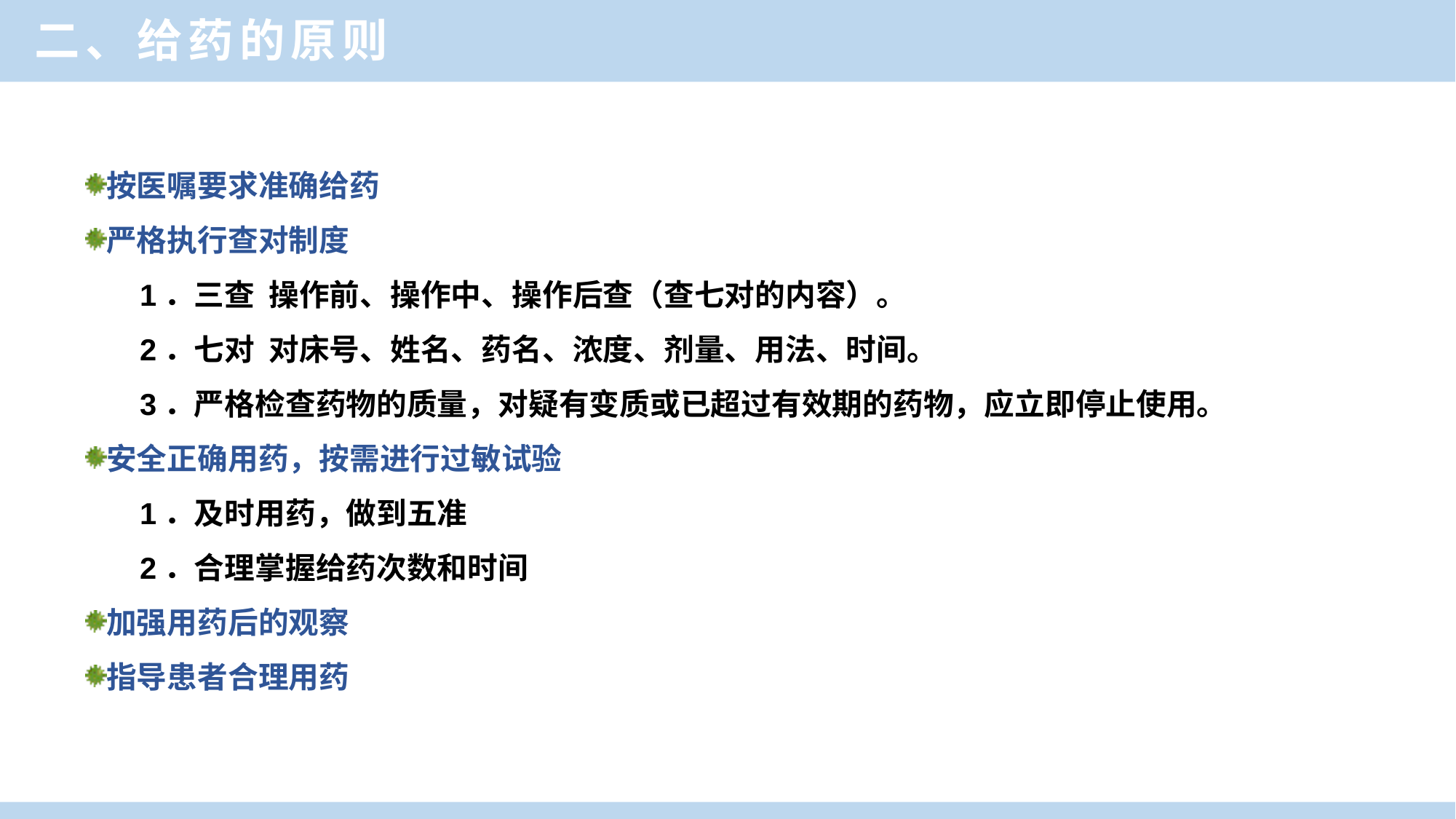

二、给药的原则
按医嘱要求准确给药
严格执行查对制度
1．三查  操作前、操作中、操作后查（查七对的内容）。
2．七对  对床号、姓名、药名、浓度、剂量、用法、时间。
3．严格检查药物的质量，对疑有变质或已超过有效期的药物，应立即停止使用。
安全正确用药，按需进行过敏试验
1．及时用药，做到五准
2．合理掌握给药次数和时间
加强用药后的观察
指导患者合理用药